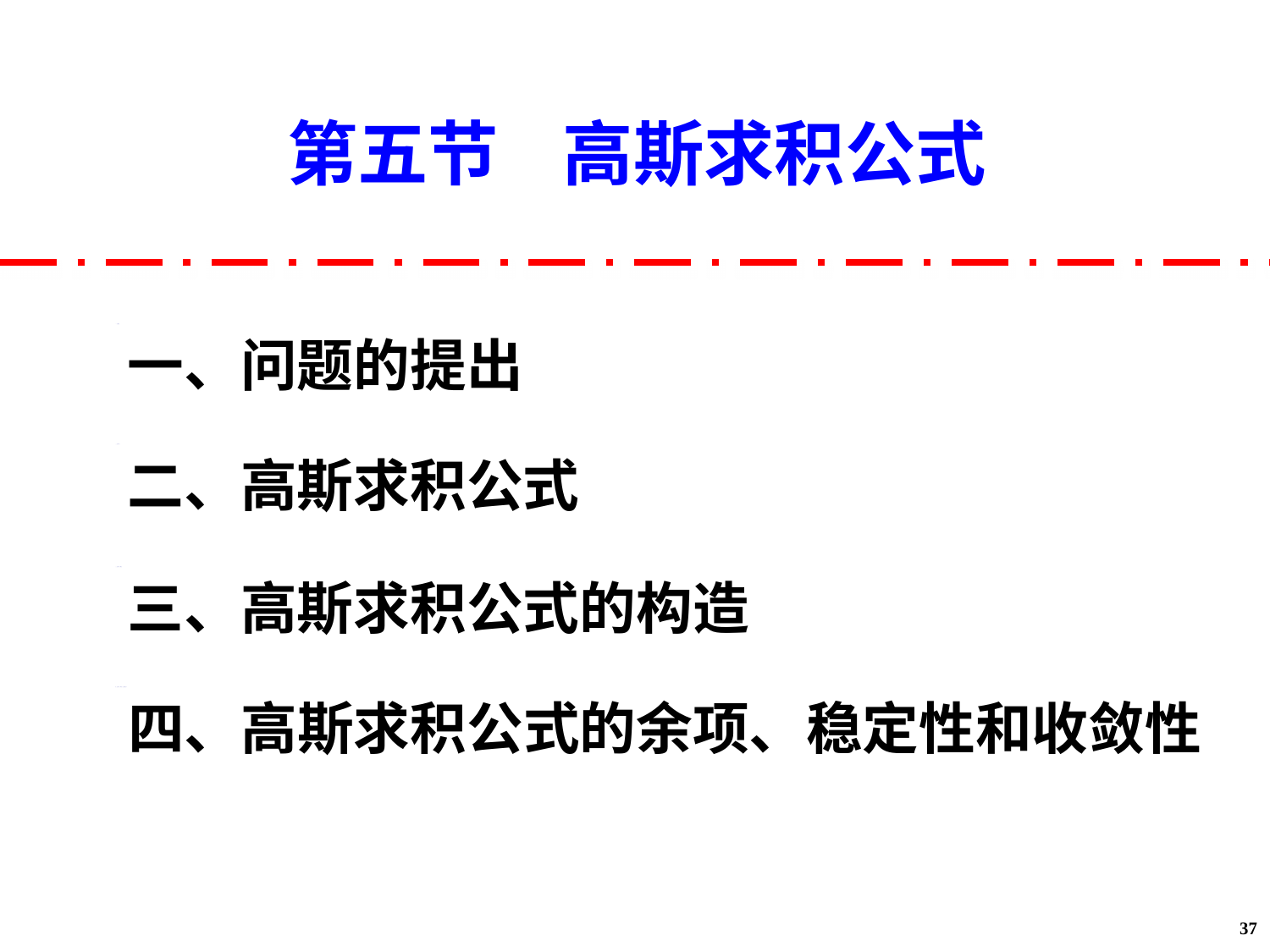

第五节    高斯求积公式
一、问题的提出
二、高斯求积公式
三、高斯求积公式的构造
四、高斯求积公式的余项、稳定性和收敛性
37